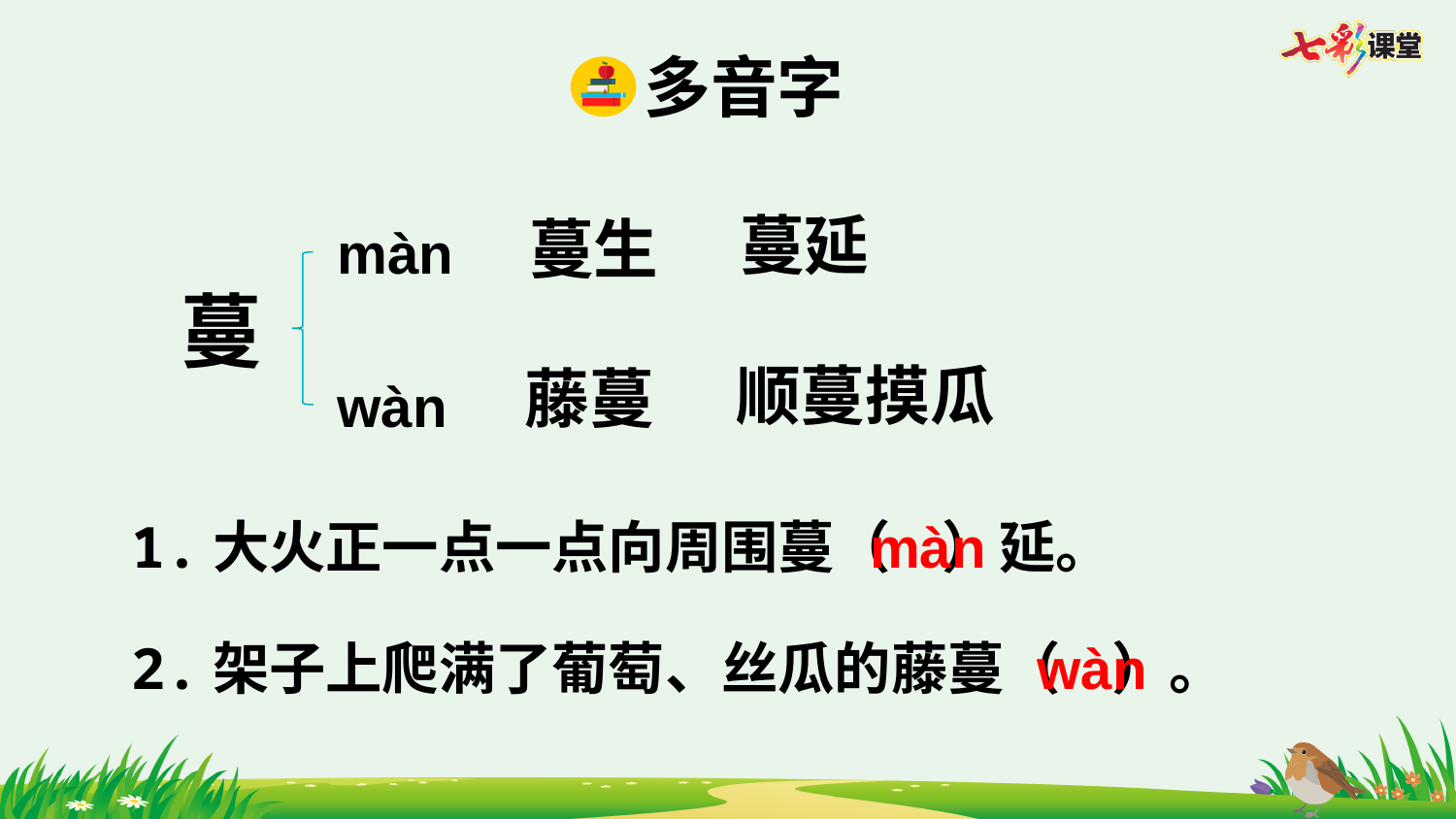

多音字

蔓延
蔓生
màn

蔓
顺蔓摸瓜
藤蔓
wàn
1.大火正一点一点向周围蔓（    ）延。
màn
2.架子上爬满了葡萄、丝瓜的藤蔓（    ）。
wàn